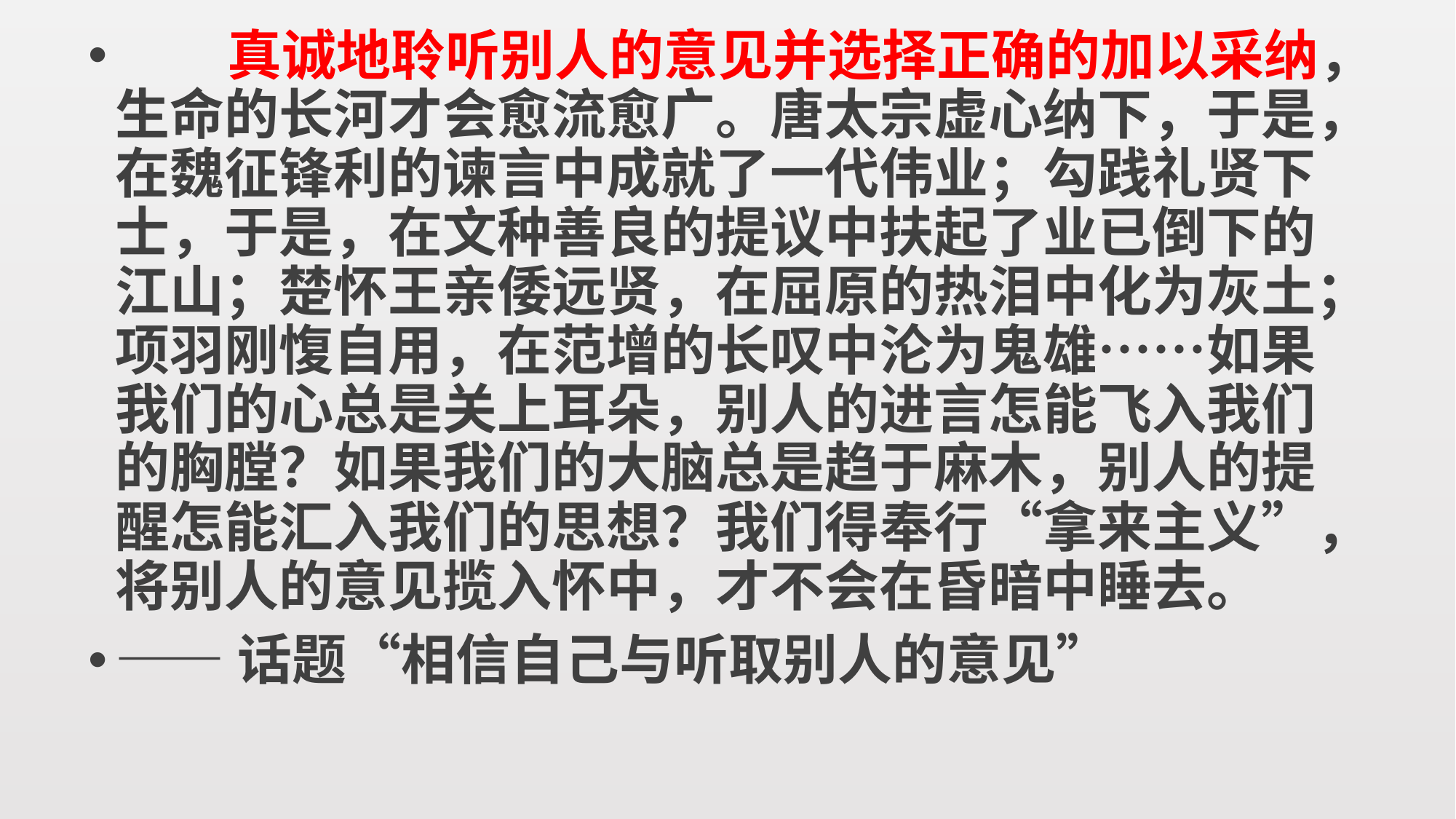

真诚地聆听别人的意见并选择正确的加以采纳，生命的长河才会愈流愈广。唐太宗虚心纳下，于是，在魏征锋利的谏言中成就了一代伟业；勾践礼贤下士，于是，在文种善良的提议中扶起了业已倒下的江山；楚怀王亲倭远贤，在屈原的热泪中化为灰土；项羽刚愎自用，在范增的长叹中沦为鬼雄……如果我们的心总是关上耳朵，别人的进言怎能飞入我们的胸膛？如果我们的大脑总是趋于麻木，别人的提醒怎能汇入我们的思想？我们得奉行“拿来主义”，将别人的意见揽入怀中，才不会在昏暗中睡去。
——话题“相信自己与听取别人的意见”